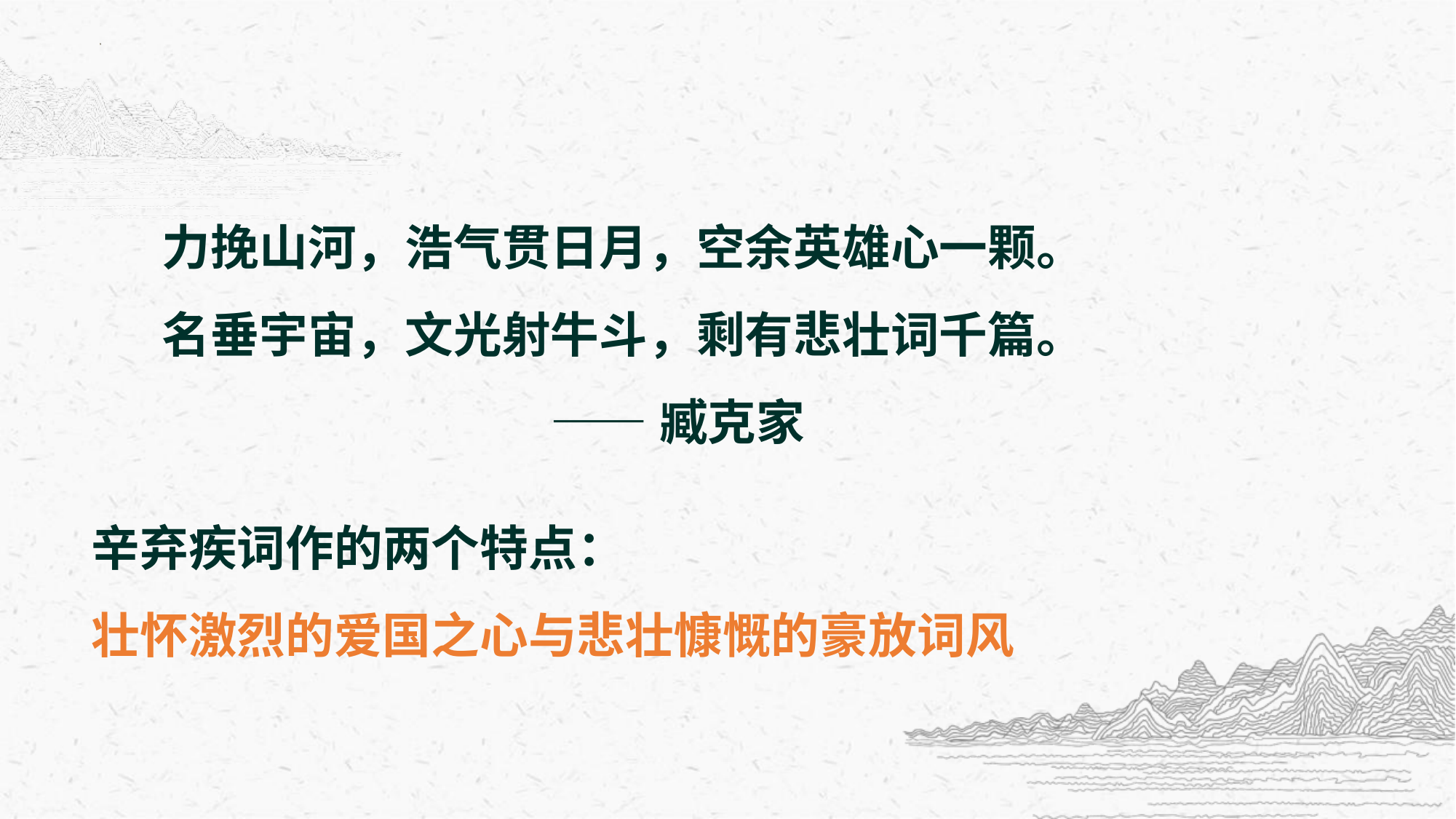

力挽山河，浩气贯日月，空余英雄心一颗。
名垂宇宙，文光射牛斗，剩有悲壮词千篇。
                                   ——臧克家
辛弃疾词作的两个特点：
壮怀激烈的爱国之心与悲壮慷慨的豪放词风